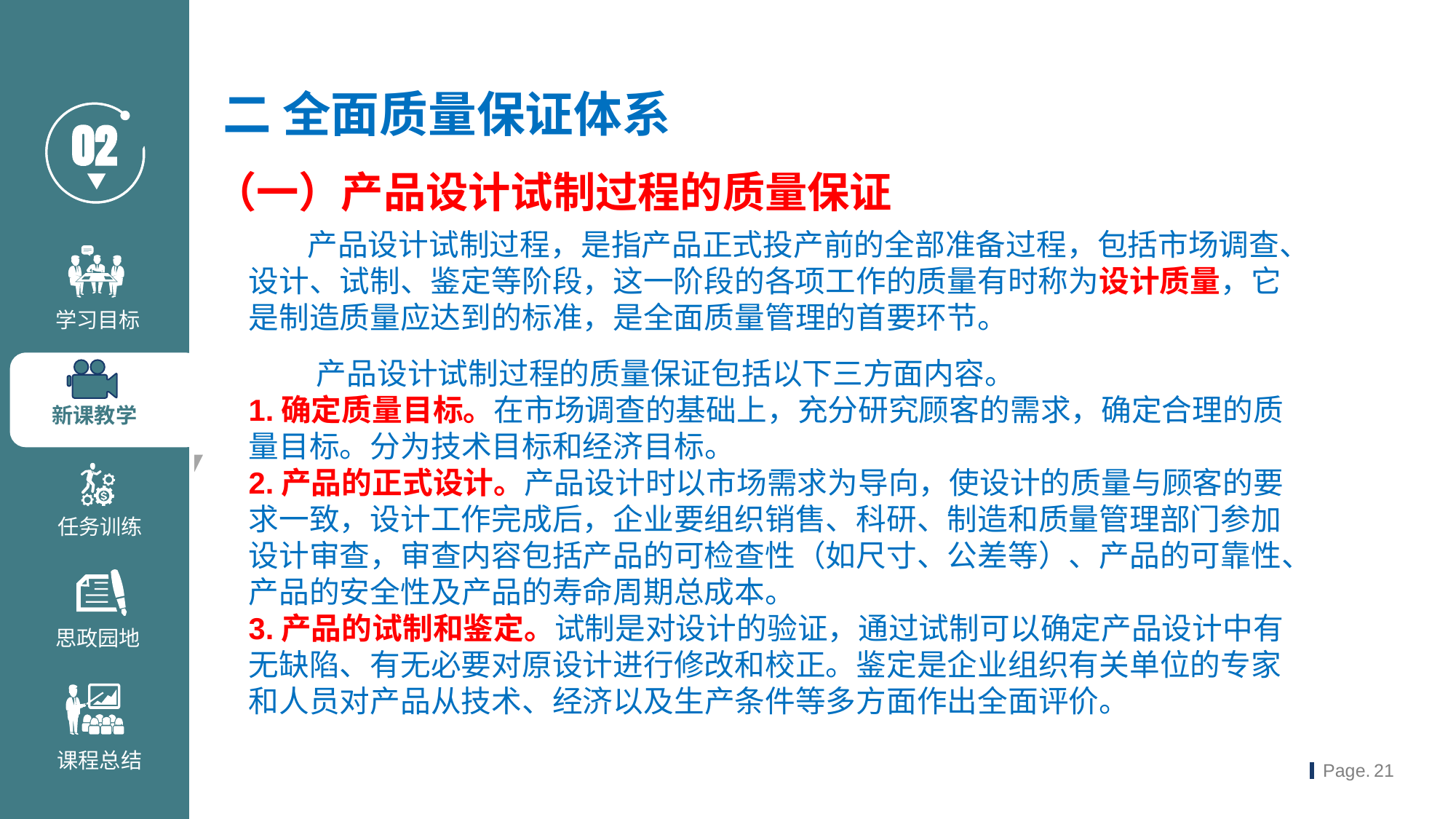

二 全面质量保证体系
（一）产品设计试制过程的质量保证
        产品设计试制过程，是指产品正式投产前的全部准备过程，包括市场调查、设计、试制、鉴定等阶段，这一阶段的各项工作的质量有时称为设计质量，它是制造质量应达到的标准，是全面质量管理的首要环节。
         产品设计试制过程的质量保证包括以下三方面内容。
1.确定质量目标。在市场调查的基础上，充分研究顾客的需求，确定合理的质量目标。分为技术目标和经济目标。
2.产品的正式设计。产品设计时以市场需求为导向，使设计的质量与顾客的要求一致，设计工作完成后，企业要组织销售、科研、制造和质量管理部门参加设计审查，审查内容包括产品的可检查性（如尺寸、公差等）、产品的可靠性、产品的安全性及产品的寿命周期总成本。
3.产品的试制和鉴定。试制是对设计的验证，通过试制可以确定产品设计中有无缺陷、有无必要对原设计进行修改和校正。鉴定是企业组织有关单位的专家和人员对产品从技术、经济以及生产条件等多方面作出全面评价。